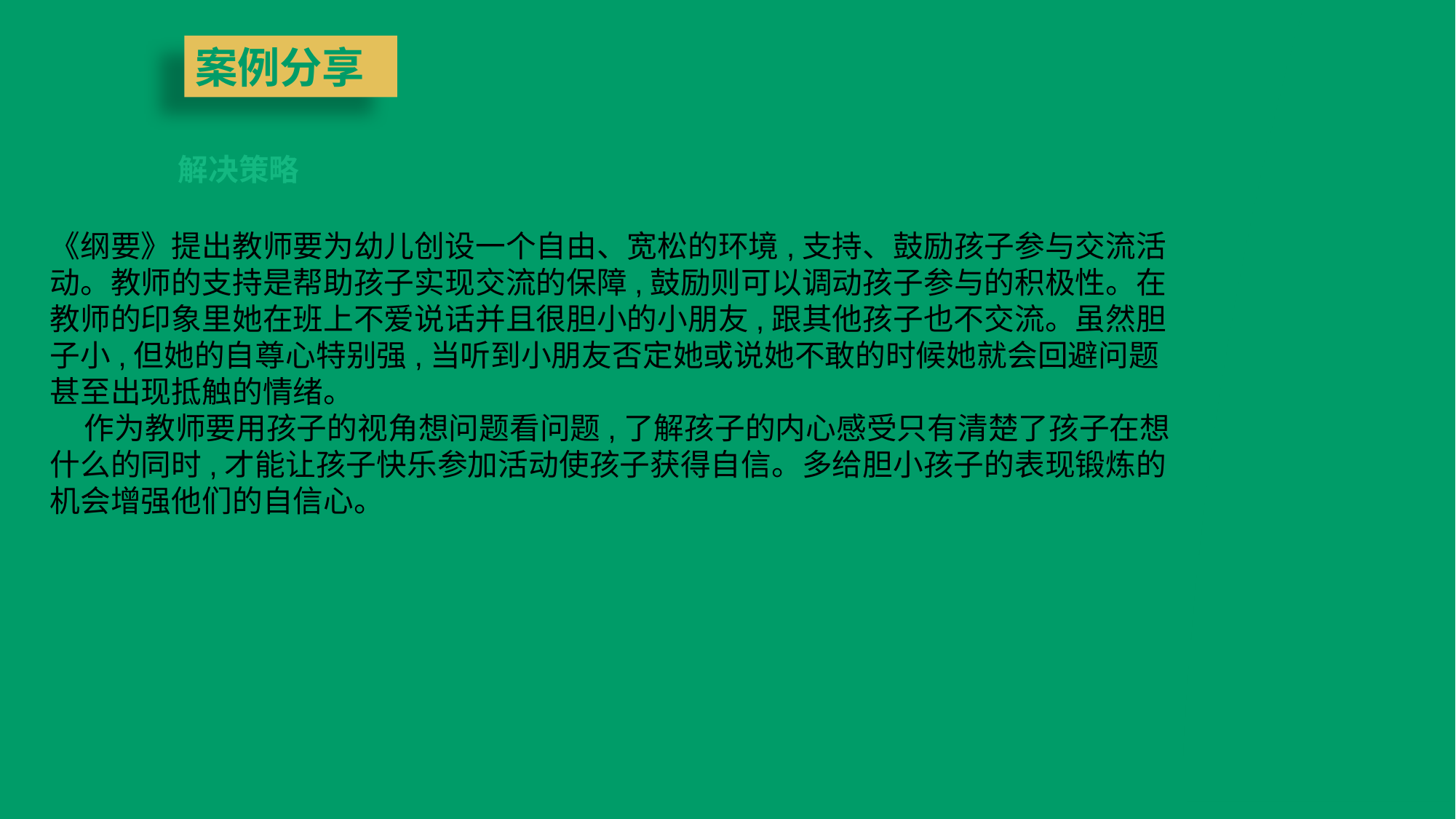

案例分享
解决策略

《纲要》提出教师要为幼儿创设一个自由、宽松的环境,支持、鼓励孩子参与交流活动。教师的支持是帮助孩子实现交流的保障,鼓励则可以调动孩子参与的积极性。在教师的印象里她在班上不爱说话并且很胆小的小朋友,跟其他孩子也不交流。虽然胆子小,但她的自尊心特别强,当听到小朋友否定她或说她不敢的时候她就会回避问题甚至出现抵触的情绪。
    作为教师要用孩子的视角想问题看问题,了解孩子的内心感受只有清楚了孩子在想什么的同时,才能让孩子快乐参加活动使孩子获得自信。多给胆小孩子的表现锻炼的机会增强他们的自信心。

INDUCTION TRAINING